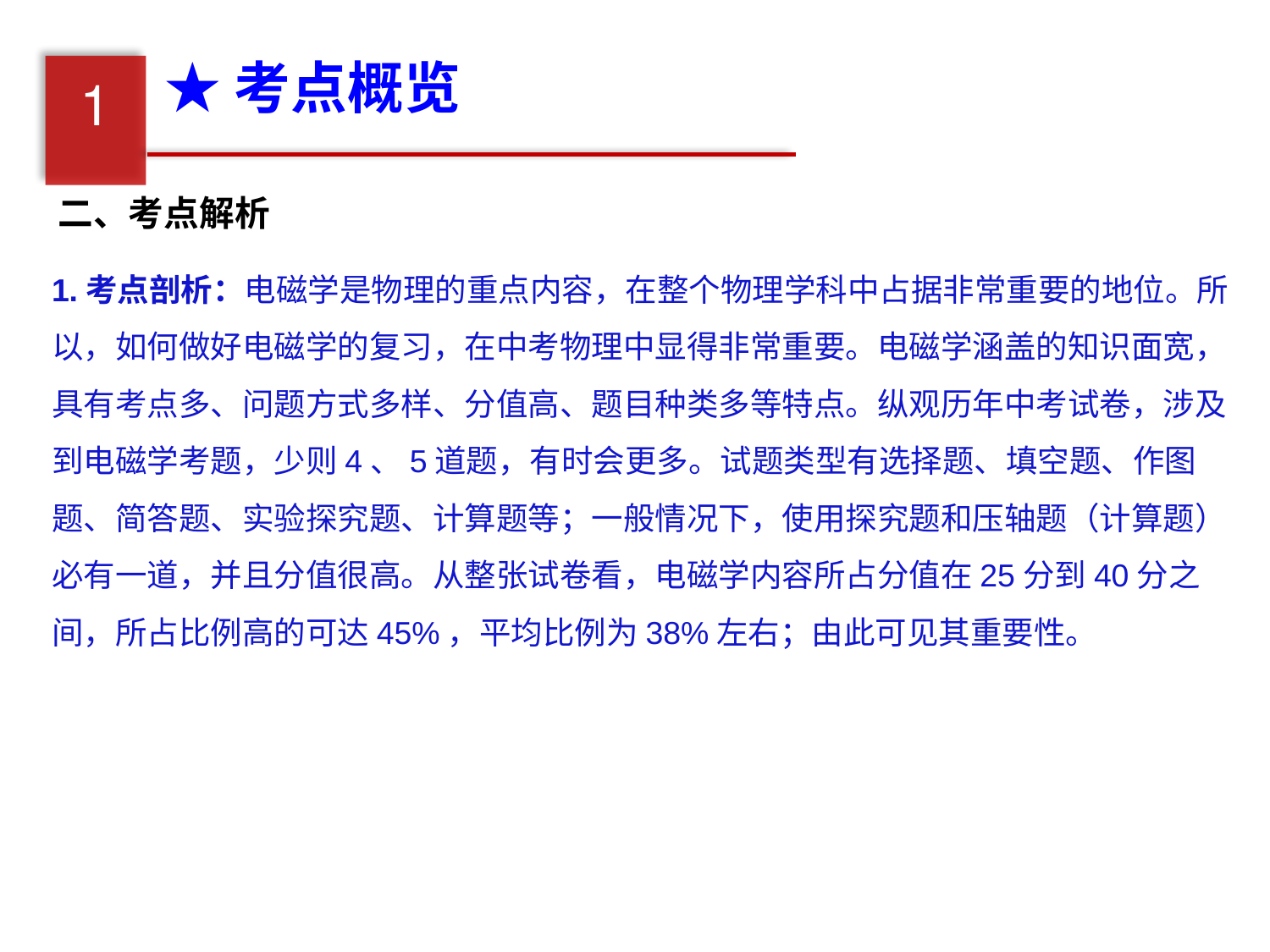

★考点概览

1
二、考点解析
1.考点剖析：电磁学是物理的重点内容，在整个物理学科中占据非常重要的地位。所以，如何做好电磁学的复习，在中考物理中显得非常重要。电磁学涵盖的知识面宽，具有考点多、问题方式多样、分值高、题目种类多等特点。纵观历年中考试卷，涉及到电磁学考题，少则4、5道题，有时会更多。试题类型有选择题、填空题、作图题、简答题、实验探究题、计算题等；一般情况下，使用探究题和压轴题（计算题）必有一道，并且分值很高。从整张试卷看，电磁学内容所占分值在25分到40分之间，所占比例高的可达45%，平均比例为38%左右；由此可见其重要性。